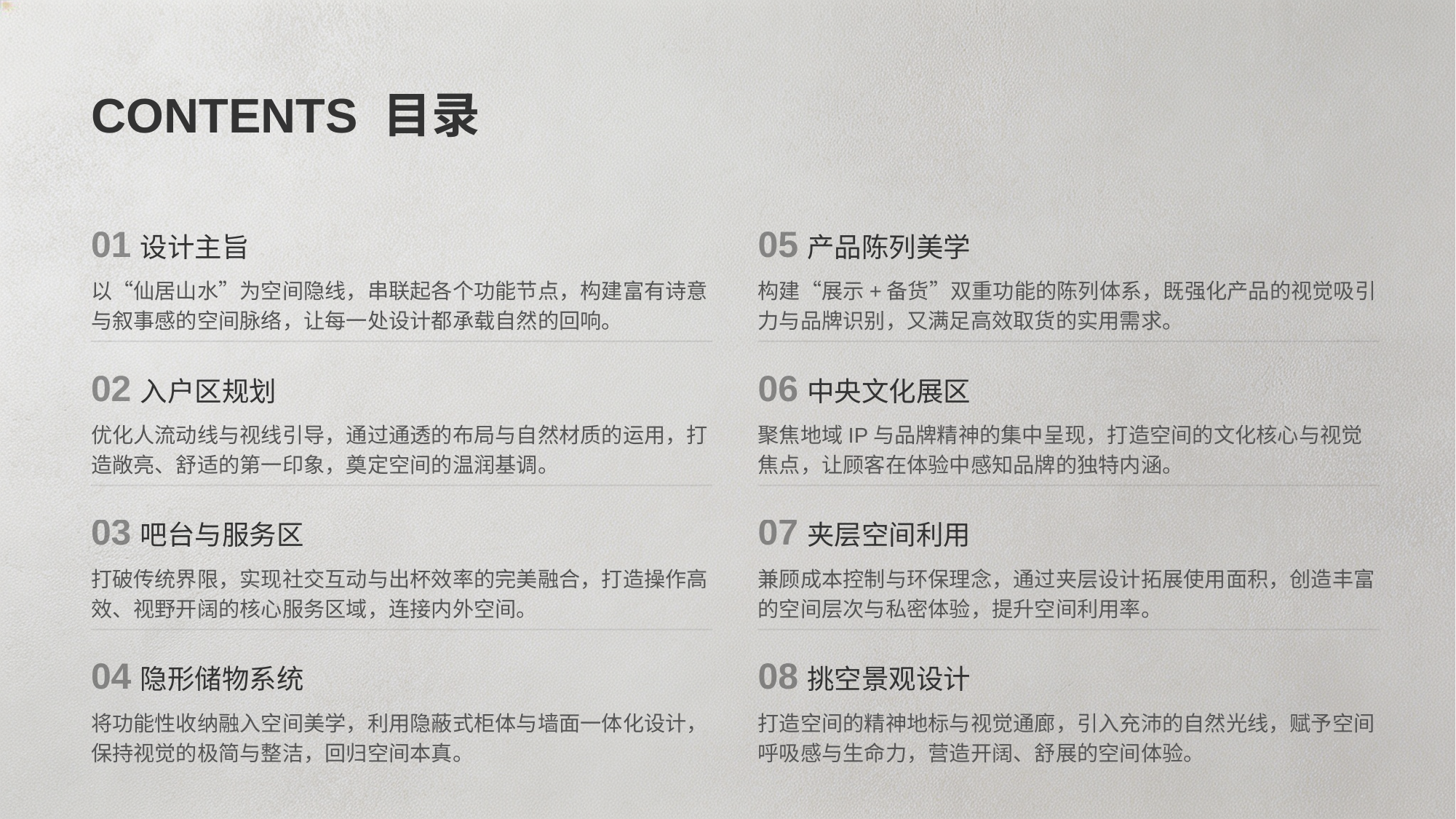

CONTENTS 目录
01设计主旨
以“仙居山水”为空间隐线，串联起各个功能节点，构建富有诗意与叙事感的空间脉络，让每一处设计都承载自然的回响。
05产品陈列美学
构建“展示+备货”双重功能的陈列体系，既强化产品的视觉吸引力与品牌识别，又满足高效取货的实用需求。
02入户区规划
优化人流动线与视线引导，通过通透的布局与自然材质的运用，打造敞亮、舒适的第一印象，奠定空间的温润基调。
06中央文化展区
聚焦地域IP与品牌精神的集中呈现，打造空间的文化核心与视觉焦点，让顾客在体验中感知品牌的独特内涵。
03吧台与服务区
打破传统界限，实现社交互动与出杯效率的完美融合，打造操作高效、视野开阔的核心服务区域，连接内外空间。
07夹层空间利用
兼顾成本控制与环保理念，通过夹层设计拓展使用面积，创造丰富的空间层次与私密体验，提升空间利用率。
04隐形储物系统
将功能性收纳融入空间美学，利用隐蔽式柜体与墙面一体化设计，保持视觉的极简与整洁，回归空间本真。
08挑空景观设计
打造空间的精神地标与视觉通廊，引入充沛的自然光线，赋予空间呼吸感与生命力，营造开阔、舒展的空间体验。